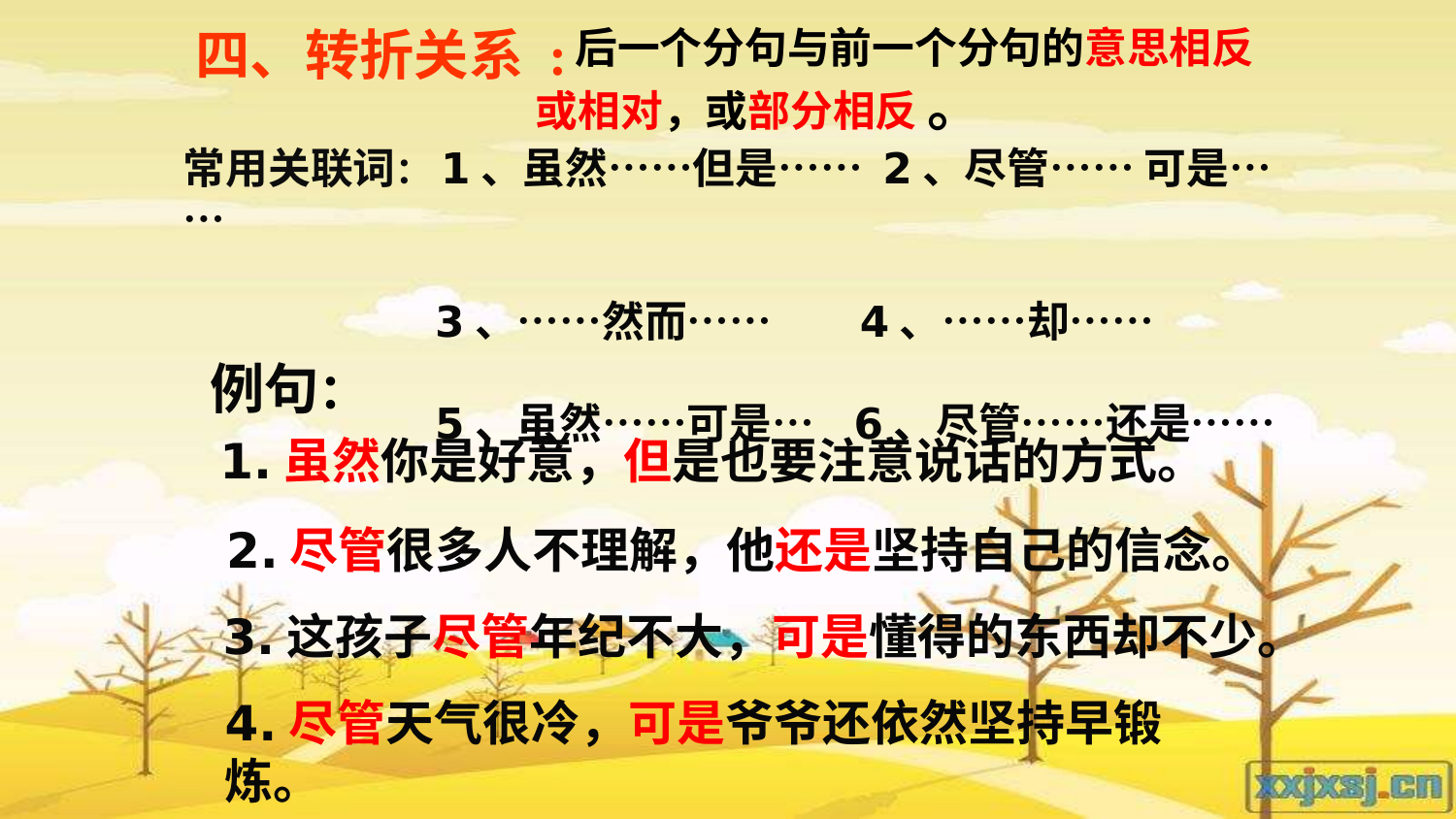

四、转折关系 :
   后一个分句与前一个分句的意思相反
或相对，或部分相反 。
常用关联词：1、虽然……但是…… 2、尽管…… 可是……

                 3、……然而……        4、……却……

                 5、虽然……可是…   6、尽管……还是……
例句：
1.虽然你是好意，但是也要注意说话的方式。
2.尽管很多人不理解，他还是坚持自己的信念。
3.这孩子尽管年纪不大，可是懂得的东西却不少。
4.尽管天气很冷，可是爷爷还依然坚持早锻炼。